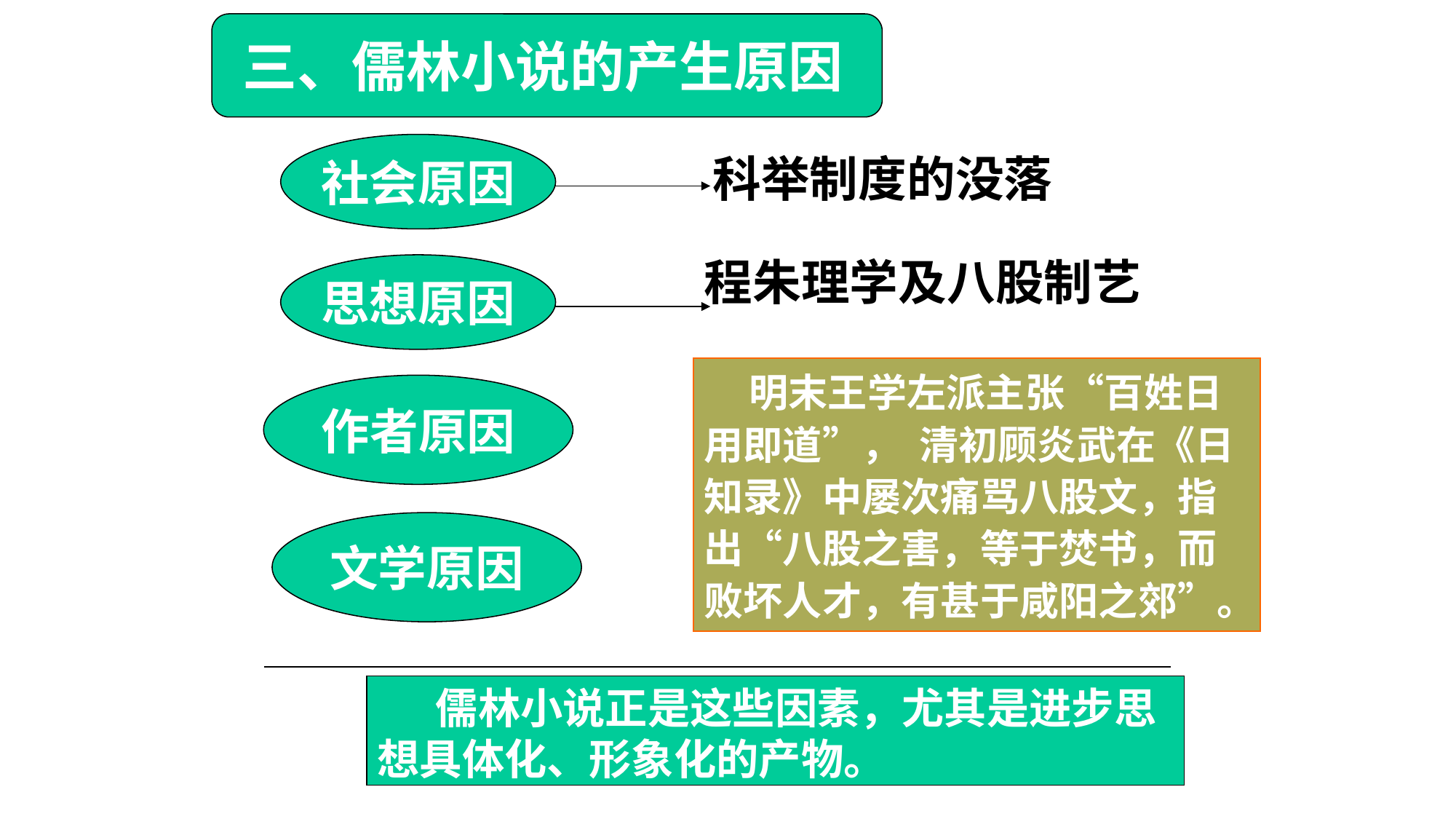

三、儒林小说的产生原因
社会原因
科举制度的没落
程朱理学及八股制艺
思想原因
    明末王学左派主张“百姓日用即道”，  清初顾炎武在《日知录》中屡次痛骂八股文，指出“八股之害，等于焚书，而败坏人才，有甚于咸阳之郊”。
作者原因
文学原因
     儒林小说正是这些因素，尤其是进步思想具体化、形象化的产物。